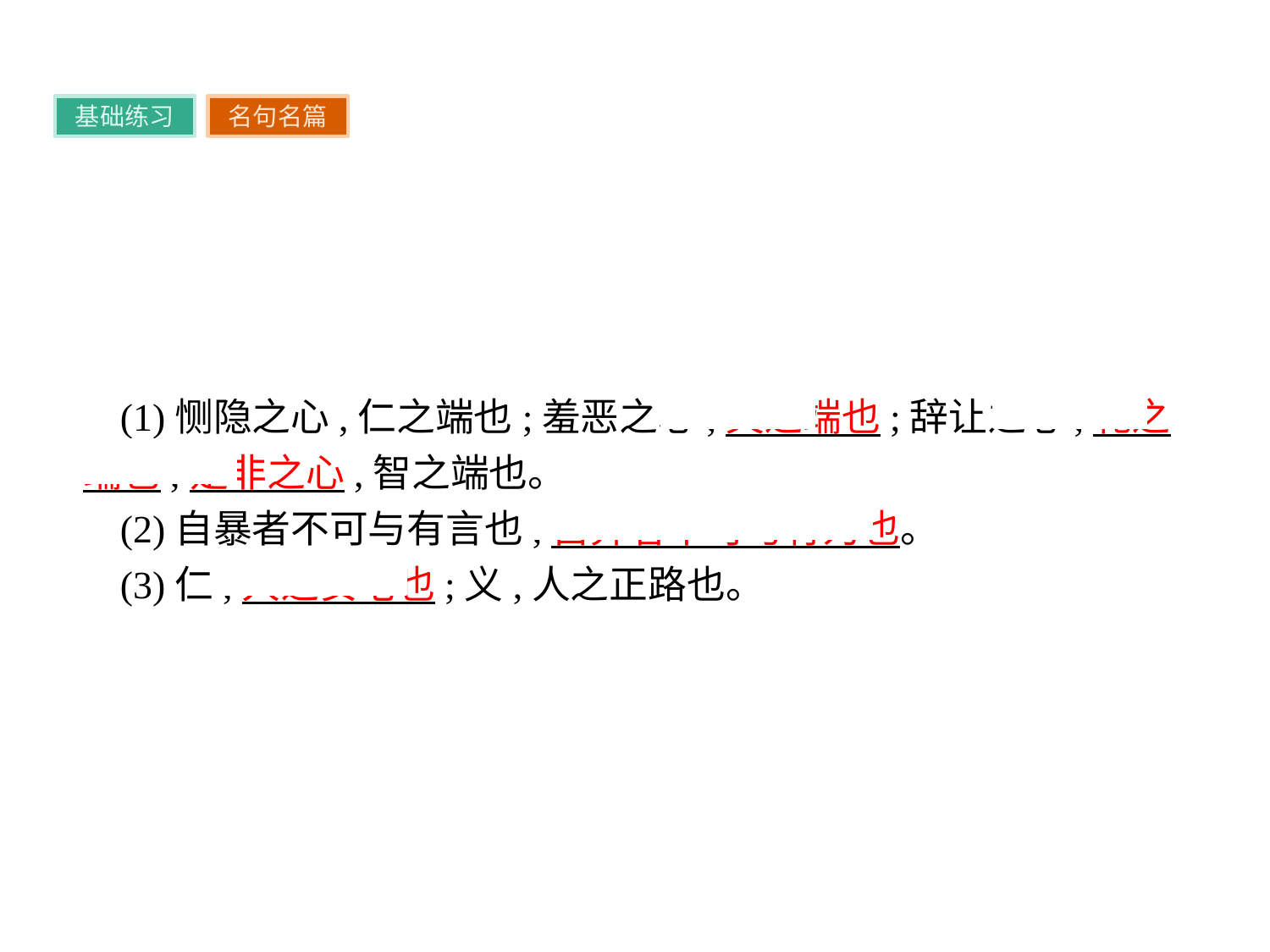

基础练习
名句名篇
(1)恻隐之心,仁之端也;羞恶之心,义之端也;辞让之心,礼之端也;是非之心,智之端也。
(2)自暴者不可与有言也,自弃者不可与有为也。
(3)仁,人之安宅也;义,人之正路也。